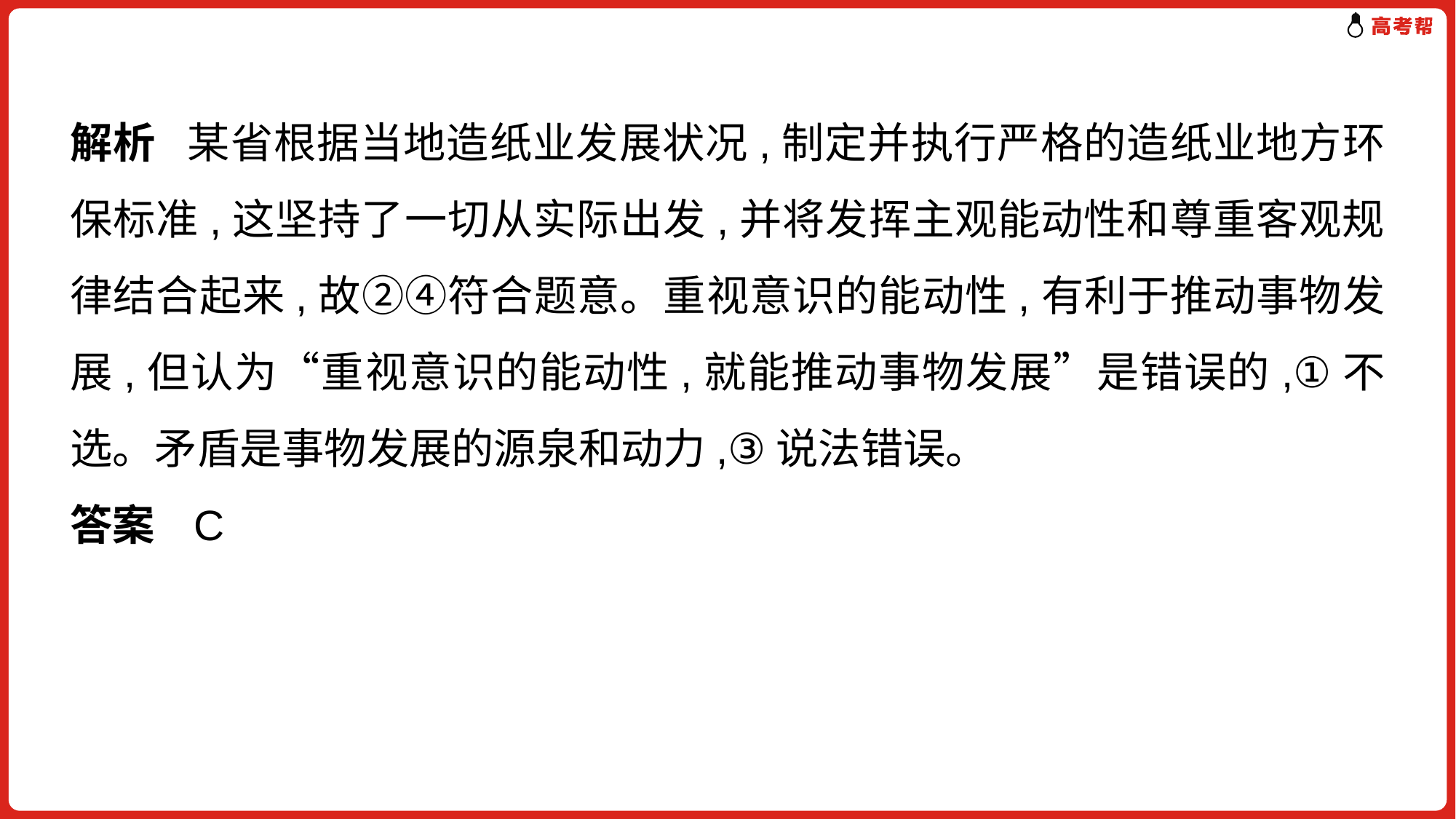

解析   某省根据当地造纸业发展状况,制定并执行严格的造纸业地方环保标准,这坚持了一切从实际出发,并将发挥主观能动性和尊重客观规律结合起来,故②④符合题意。重视意识的能动性,有利于推动事物发展,但认为“重视意识的能动性,就能推动事物发展”是错误的,①不选。矛盾是事物发展的源泉和动力,③说法错误。
答案   C